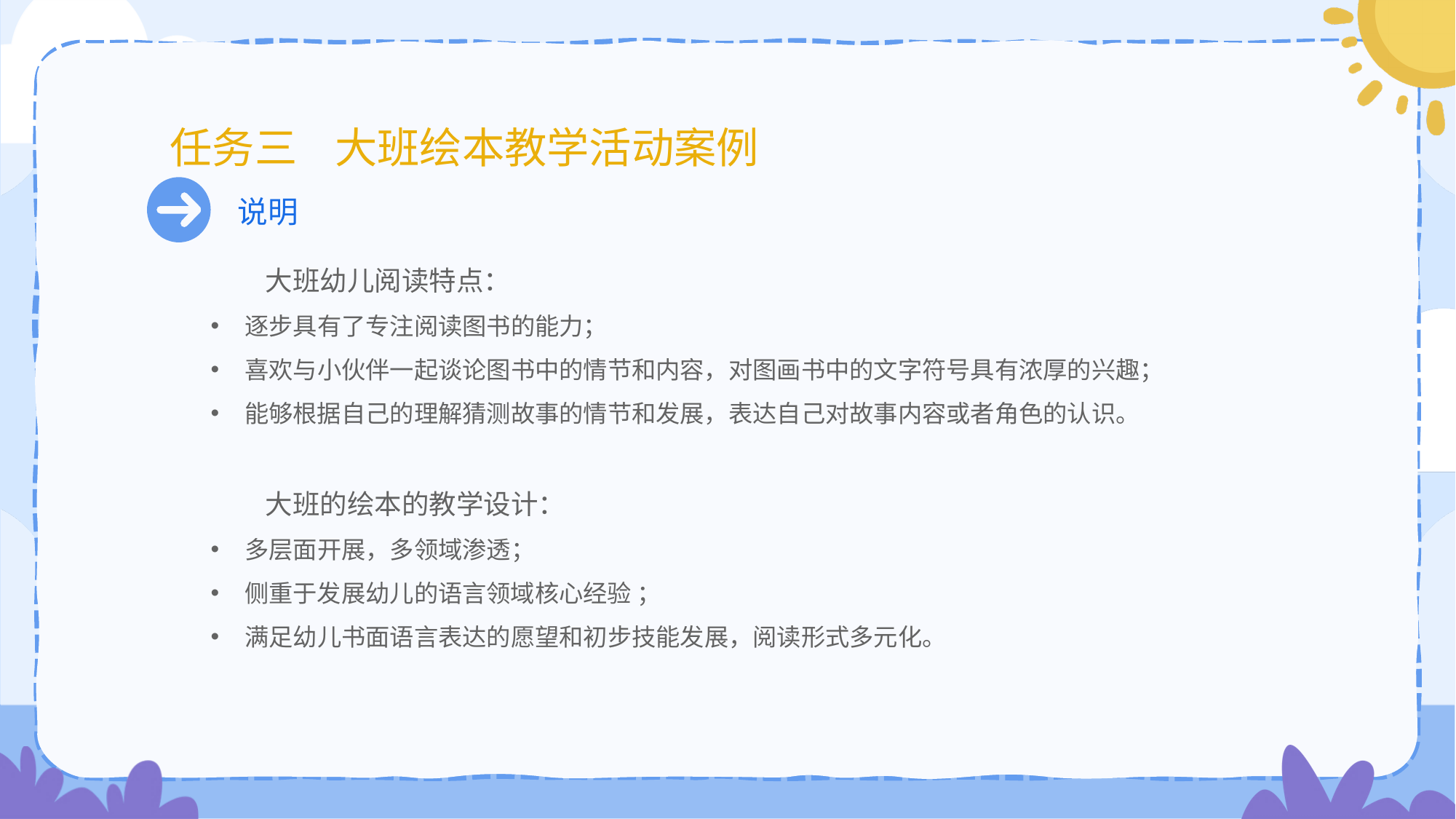

# 任务三    大班绘本教学活动案例

说明

大班幼儿阅读特点：
逐步具有了专注阅读图书的能力；
喜欢与小伙伴一起谈论图书中的情节和内容，对图画书中的文字符号具有浓厚的兴趣；
能够根据自己的理解猜测故事的情节和发展，表达自己对故事内容或者角色的认识。

大班的绘本的教学设计：
多层面开展，多领域渗透；
侧重于发展幼儿的语言领域核心经验 ；
满足幼儿书面语言表达的愿望和初步技能发展，阅读形式多元化。